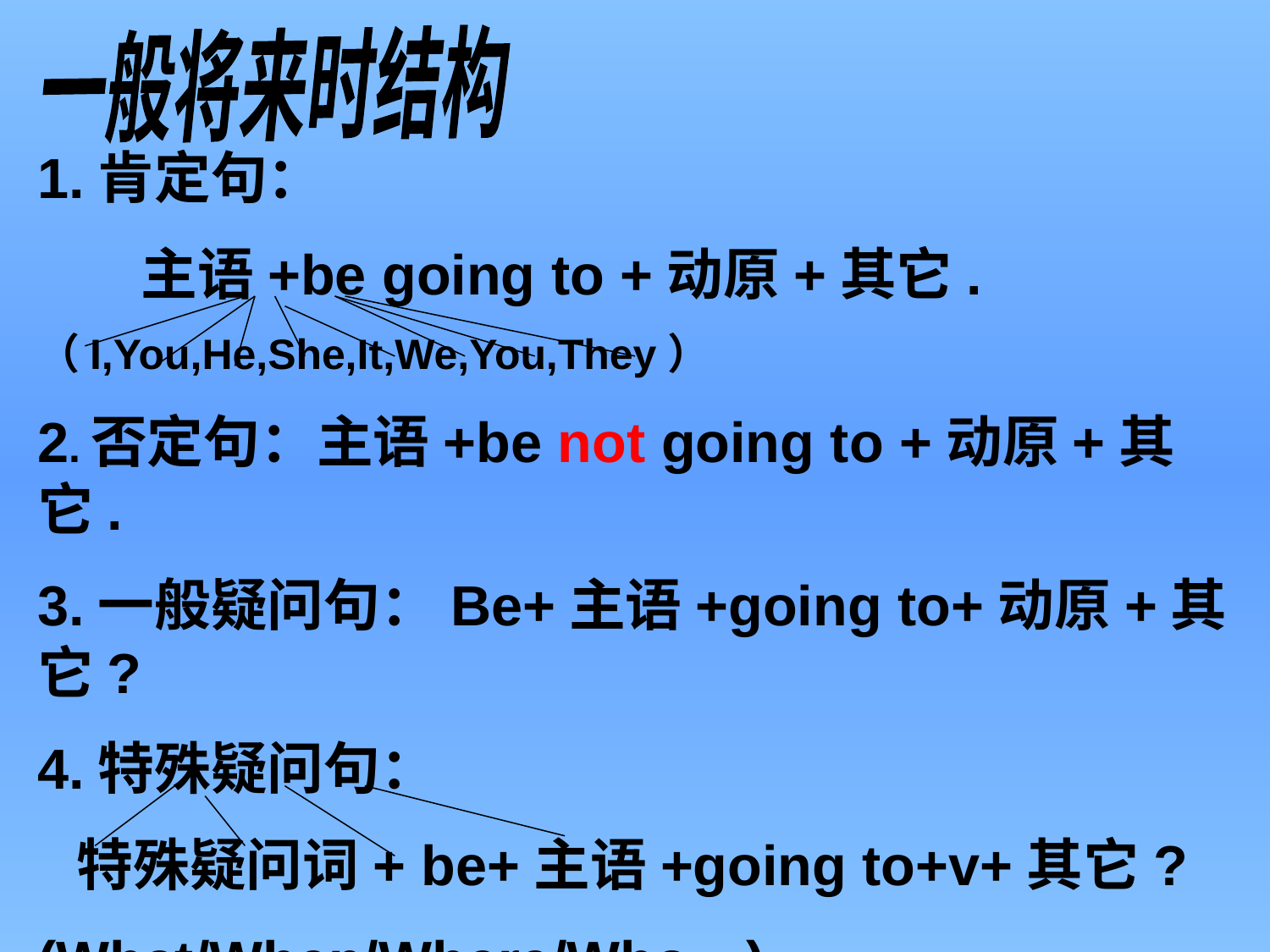

一般将来时结构
1.肯定句：
       主语+be going to +动原+其它.
（I,You,He,She,It,We,You,They）
2.否定句：主语+be not going to +动原+其它.
3.一般疑问句：Be+主语+going to+动原+其它?
4.特殊疑问句：
  特殊疑问词+ be+主语+going to+v+其它?
(What/When/Where/Who…)